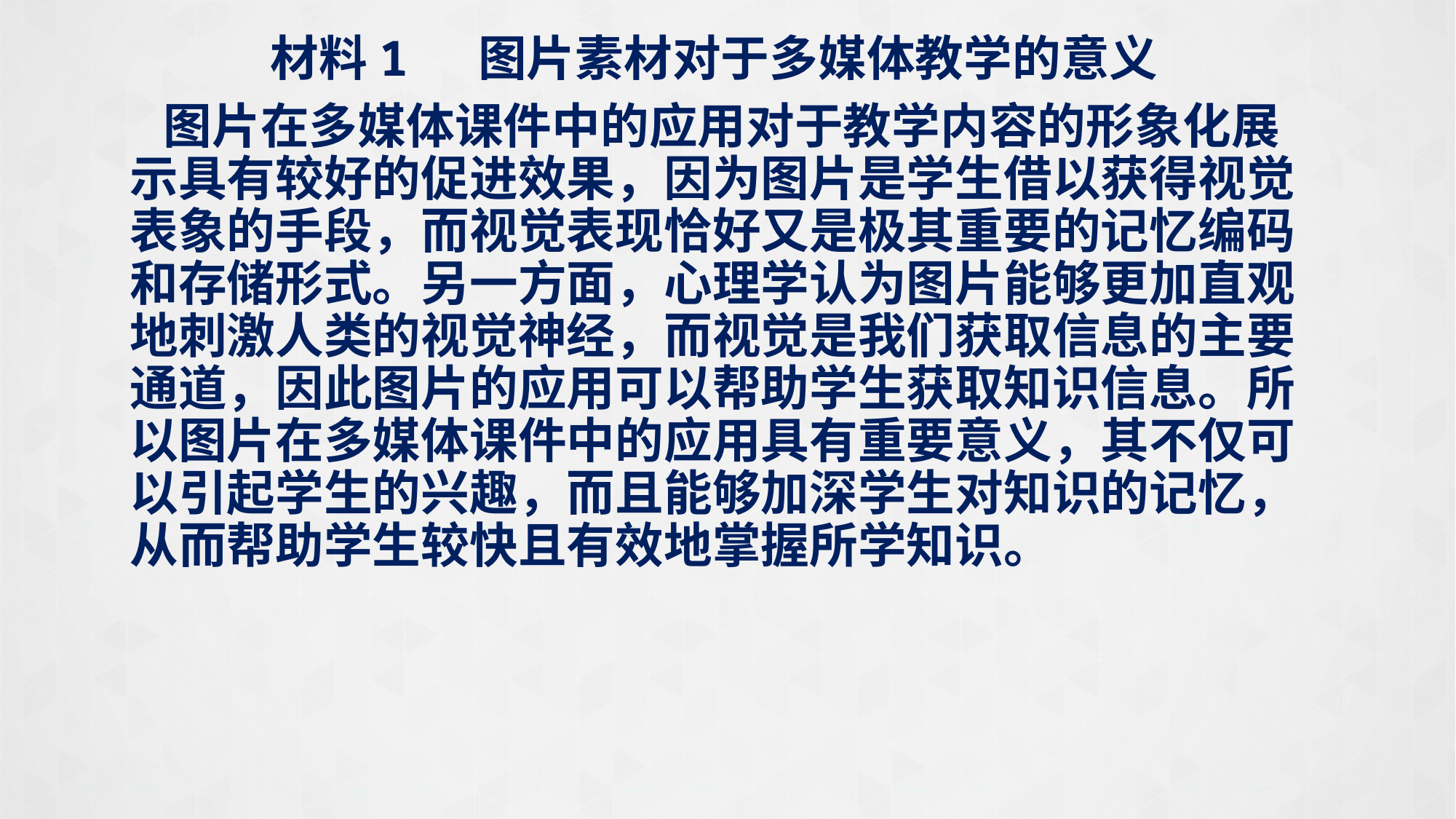

材料1  图片素材对于多媒体教学的意义
  图片在多媒体课件中的应用对于教学内容的形象化展示具有较好的促进效果，因为图片是学生借以获得视觉表象的手段，而视觉表现恰好又是极其重要的记忆编码和存储形式。另一方面，心理学认为图片能够更加直观地刺激人类的视觉神经，而视觉是我们获取信息的主要通道，因此图片的应用可以帮助学生获取知识信息。所以图片在多媒体课件中的应用具有重要意义，其不仅可以引起学生的兴趣，而且能够加深学生对知识的记忆，从而帮助学生较快且有效地掌握所学知识。